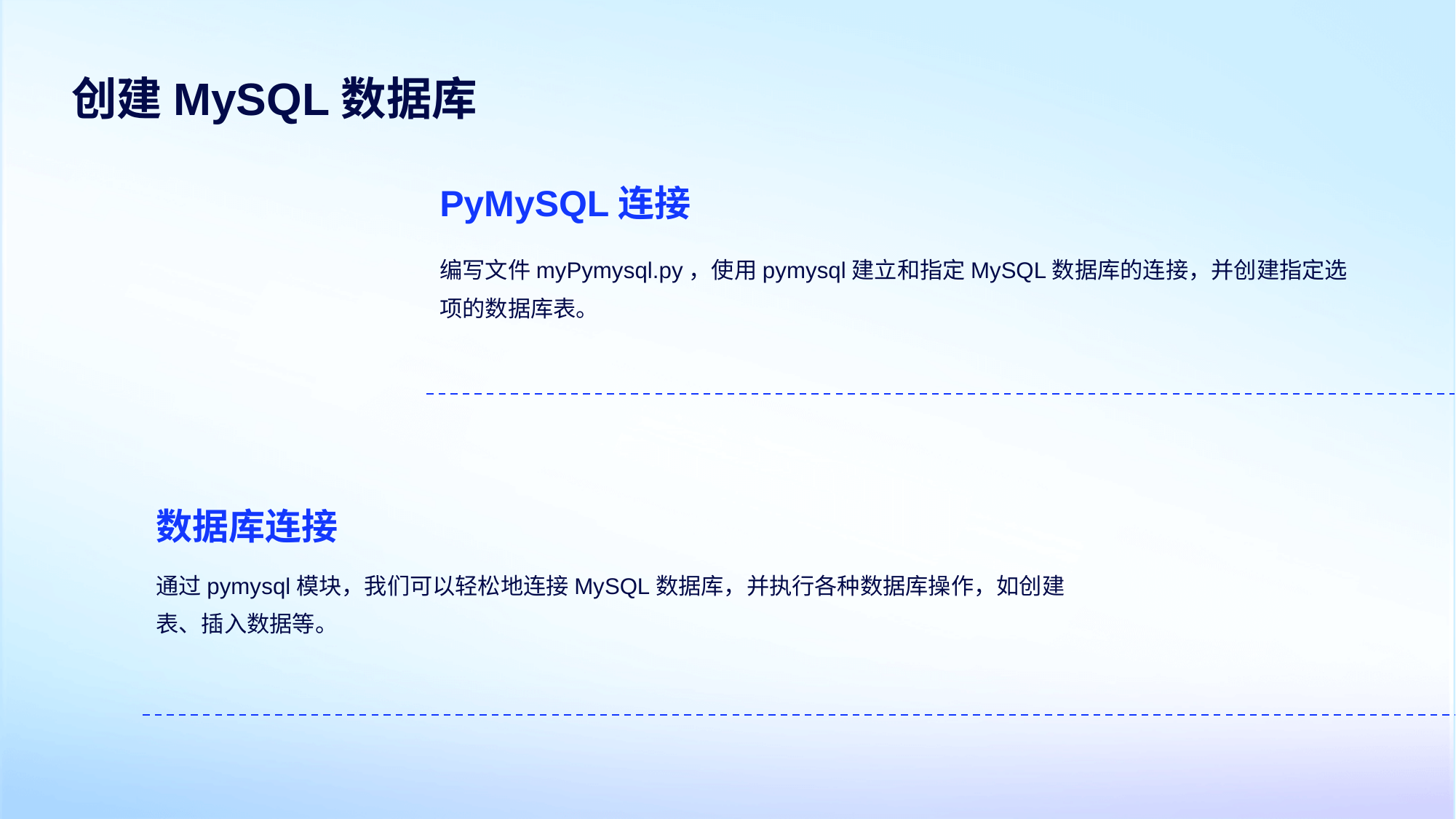

创建MySQL数据库
PyMySQL连接
编写文件myPymysql.py，使用pymysql建立和指定MySQL数据库的连接，并创建指定选项的数据库表。
数据库连接
通过pymysql模块，我们可以轻松地连接MySQL数据库，并执行各种数据库操作，如创建表、插入数据等。